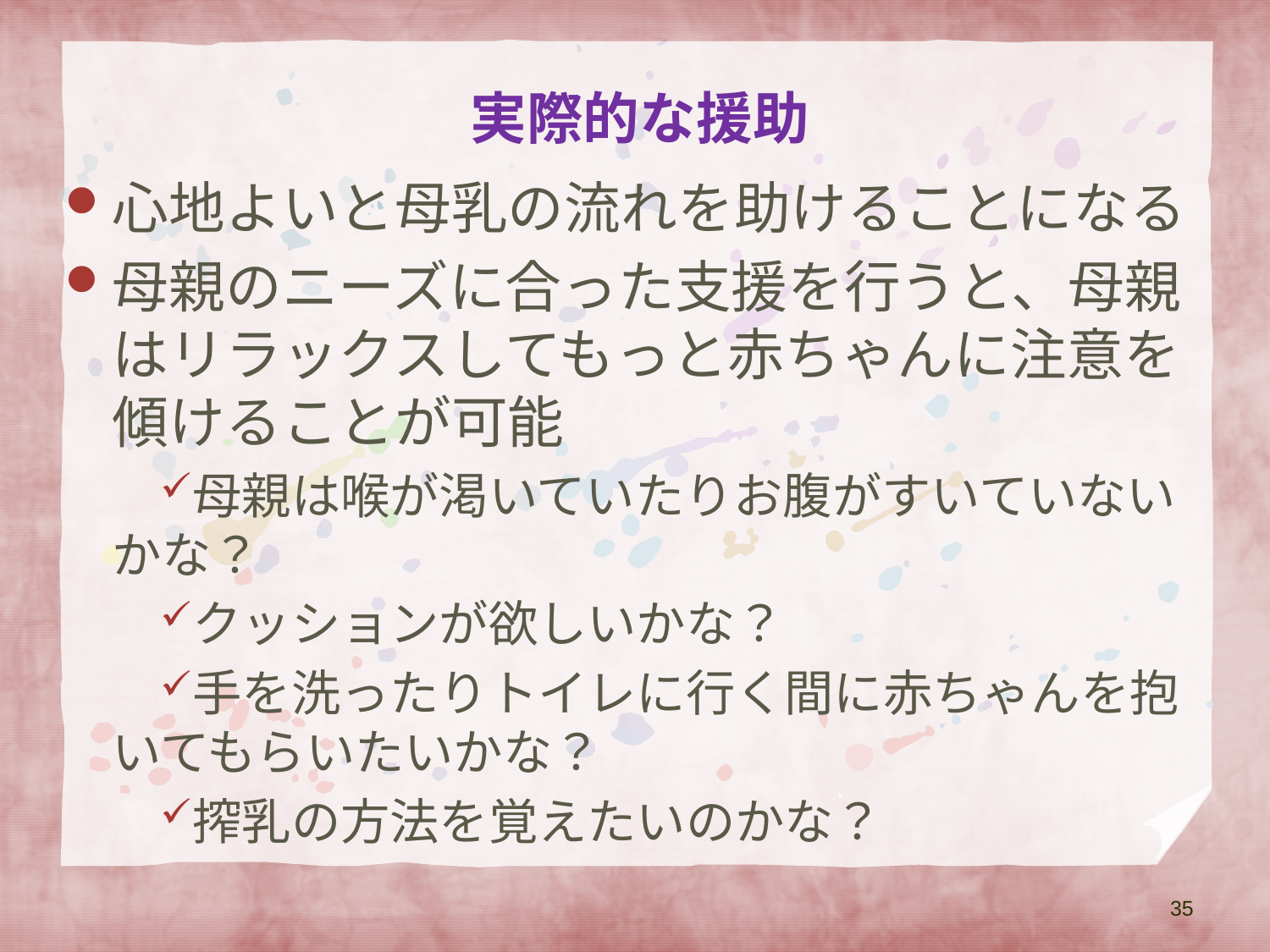

# 実際的な援助
心地よいと母乳の流れを助けることになる
母親のニーズに合った支援を行うと、母親はリラックスしてもっと赤ちゃんに注意を傾けることが可能
母親は喉が渇いていたりお腹がすいていないかな？
クッションが欲しいかな？
手を洗ったりトイレに行く間に赤ちゃんを抱いてもらいたいかな？
搾乳の方法を覚えたいのかな？

35